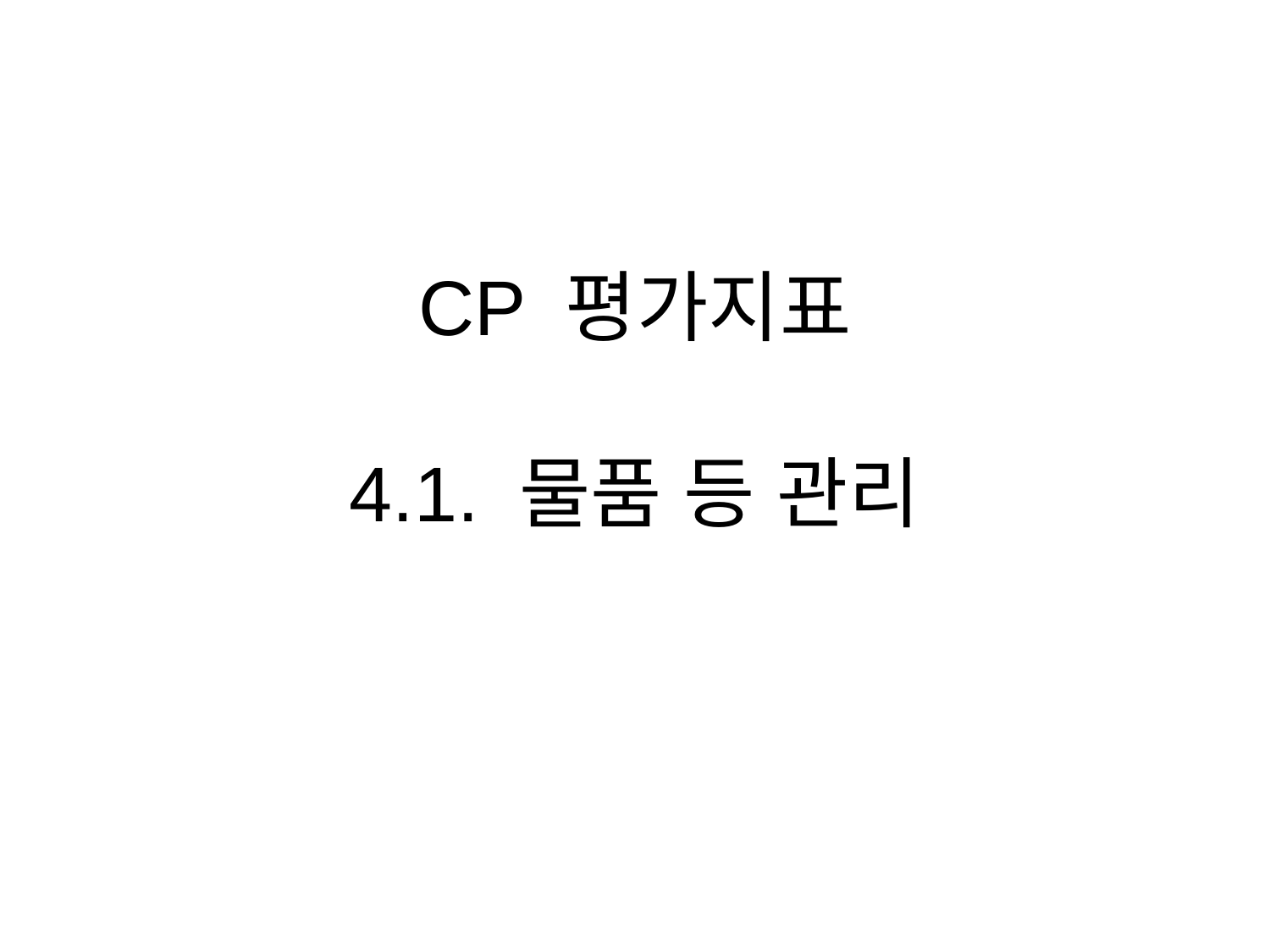

# CP 평가지표 4.1. 물품 등 관리